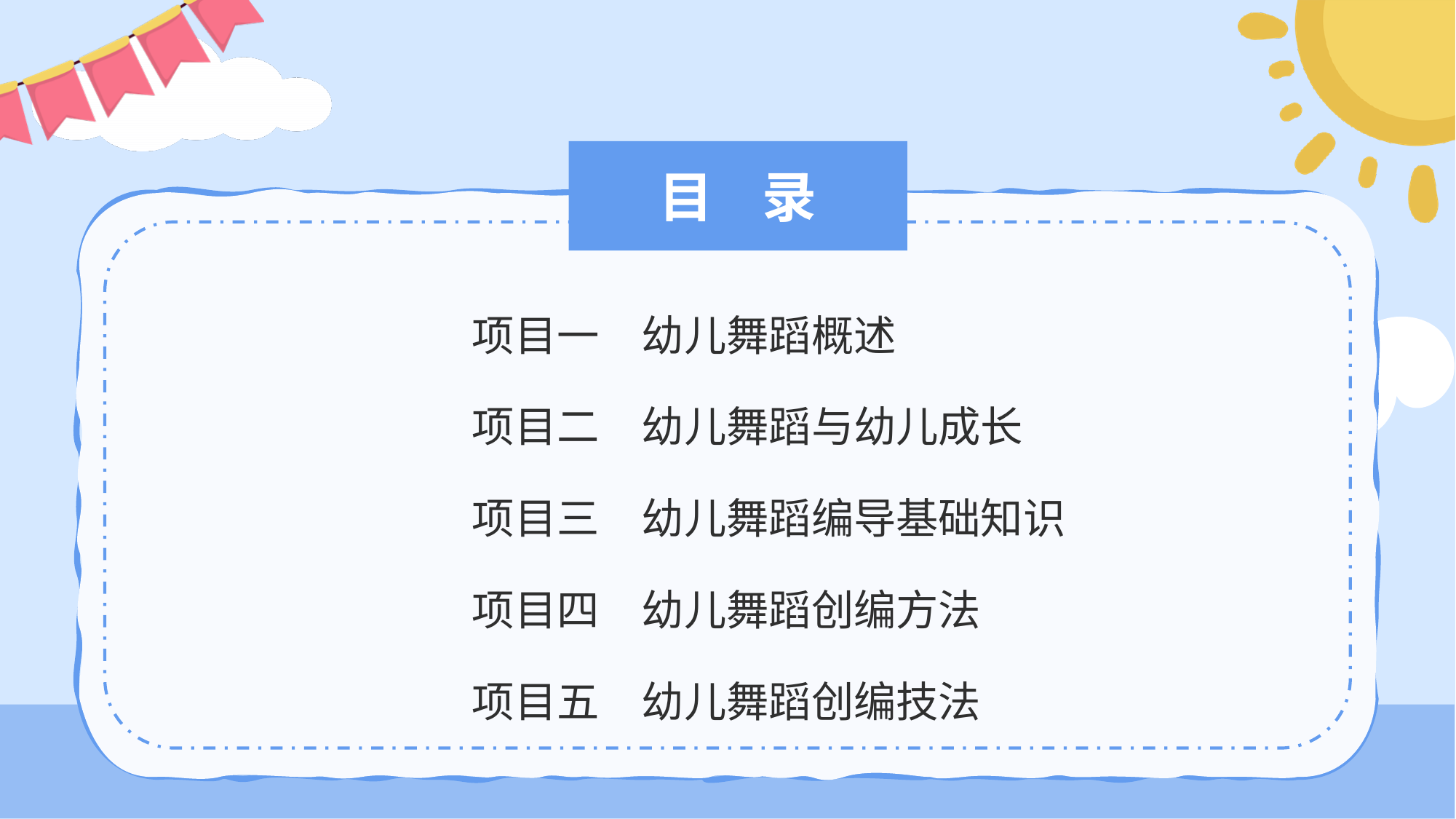

# 目    录
项目一　幼儿舞蹈概述
项目二　幼儿舞蹈与幼儿成长
项目三　幼儿舞蹈编导基础知识
项目四　幼儿舞蹈创编方法
项目五　幼儿舞蹈创编技法